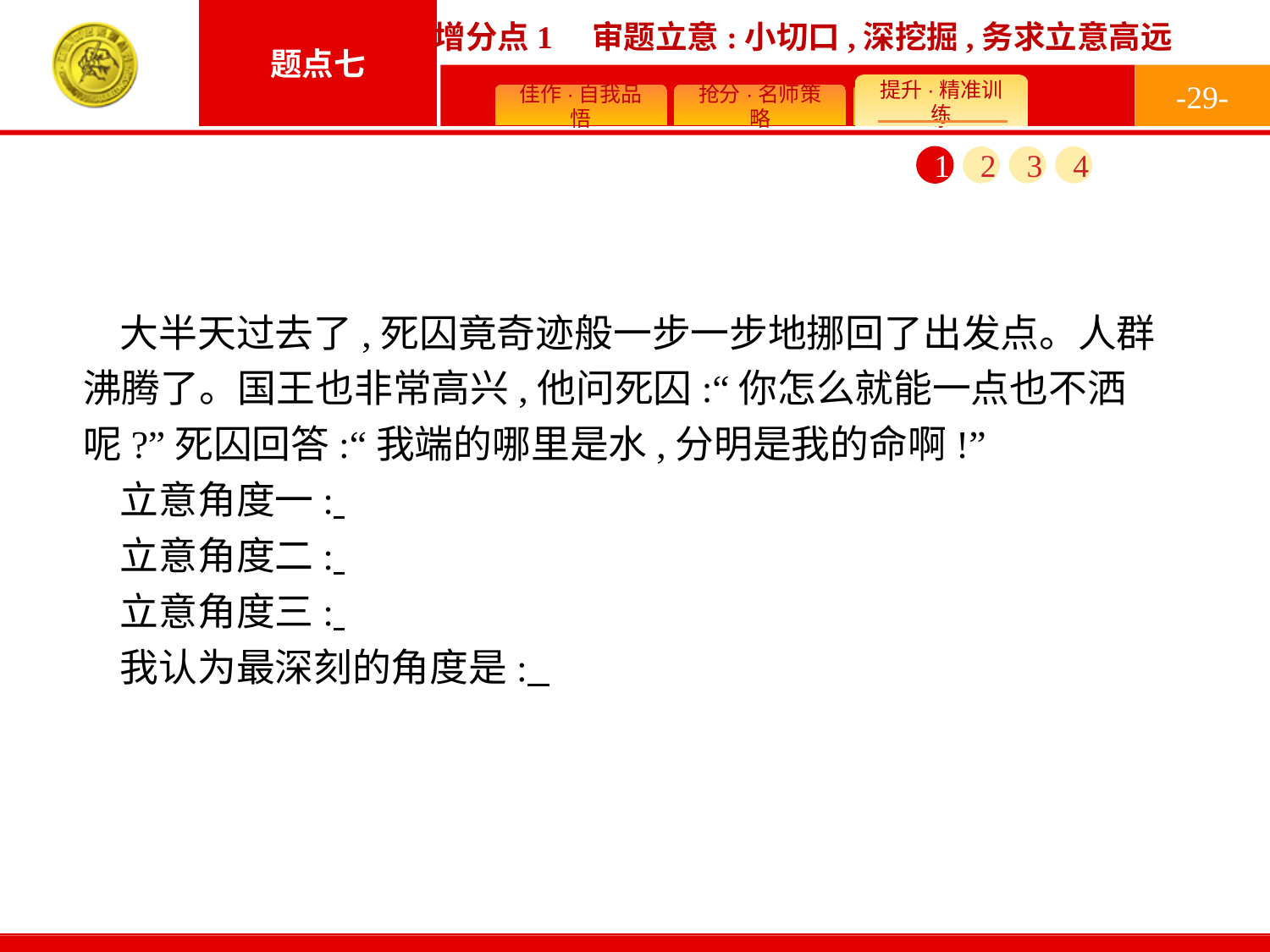

-29-
1
2
3
4
大半天过去了,死囚竟奇迹般一步一步地挪回了出发点。人群沸腾了。国王也非常高兴,他问死囚:“你怎么就能一点也不洒呢?”死囚回答:“我端的哪里是水,分明是我的命啊!”
立意角度一:
立意角度二:
立意角度三:
我认为最深刻的角度是: